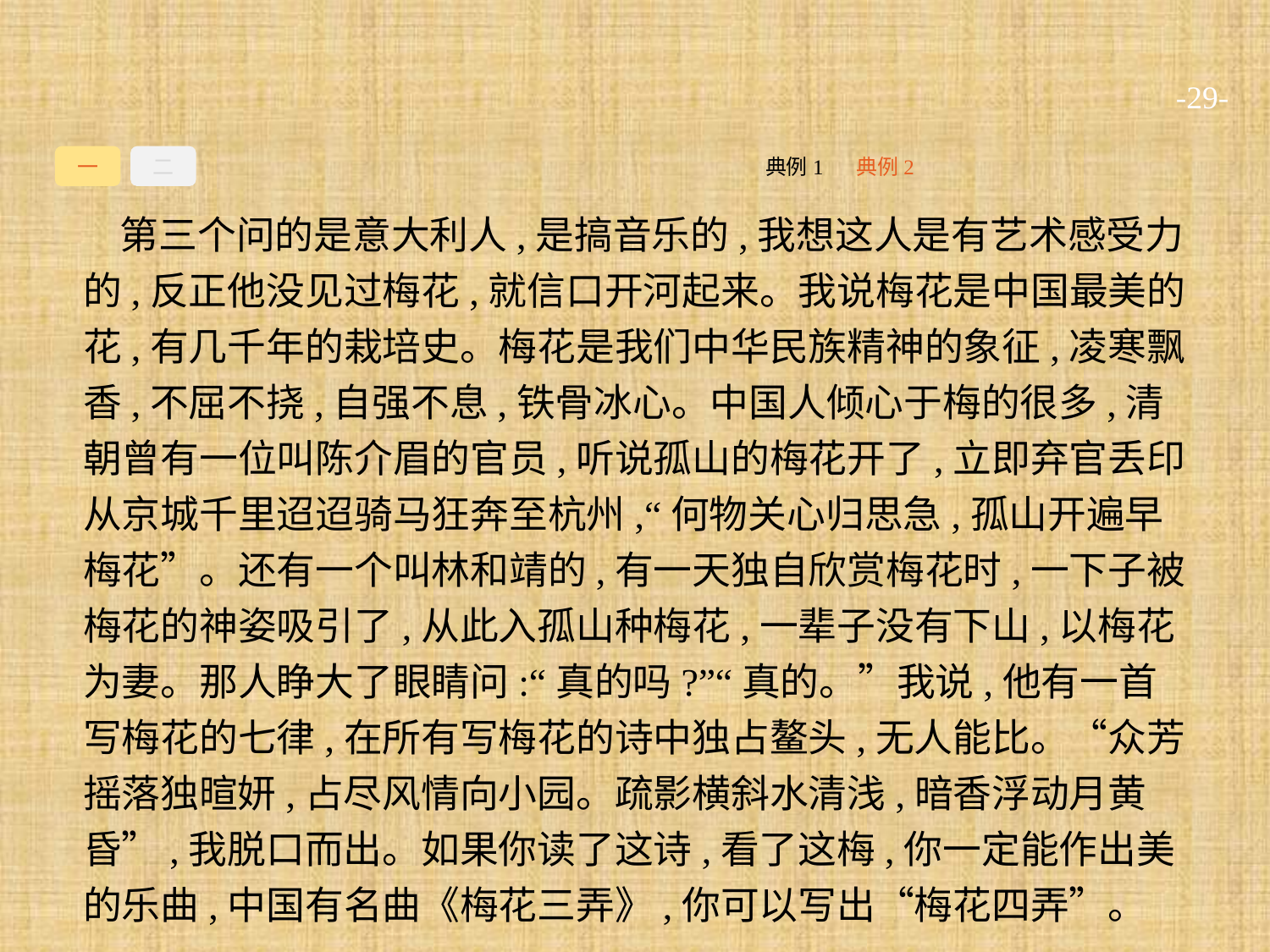

-29-
一
二
典例2
典例1
第三个问的是意大利人,是搞音乐的,我想这人是有艺术感受力的,反正他没见过梅花,就信口开河起来。我说梅花是中国最美的花,有几千年的栽培史。梅花是我们中华民族精神的象征,凌寒飘香,不屈不挠,自强不息,铁骨冰心。中国人倾心于梅的很多,清朝曾有一位叫陈介眉的官员,听说孤山的梅花开了,立即弃官丢印从京城千里迢迢骑马狂奔至杭州,“何物关心归思急,孤山开遍早梅花”。还有一个叫林和靖的,有一天独自欣赏梅花时,一下子被梅花的神姿吸引了,从此入孤山种梅花,一辈子没有下山,以梅花为妻。那人睁大了眼睛问:“真的吗?”“真的。”我说,他有一首写梅花的七律,在所有写梅花的诗中独占鳌头,无人能比。“众芳摇落独暄妍,占尽风情向小园。疏影横斜水清浅,暗香浮动月黄昏”,我脱口而出。如果你读了这诗,看了这梅,你一定能作出美的乐曲,中国有名曲《梅花三弄》,你可以写出“梅花四弄”。